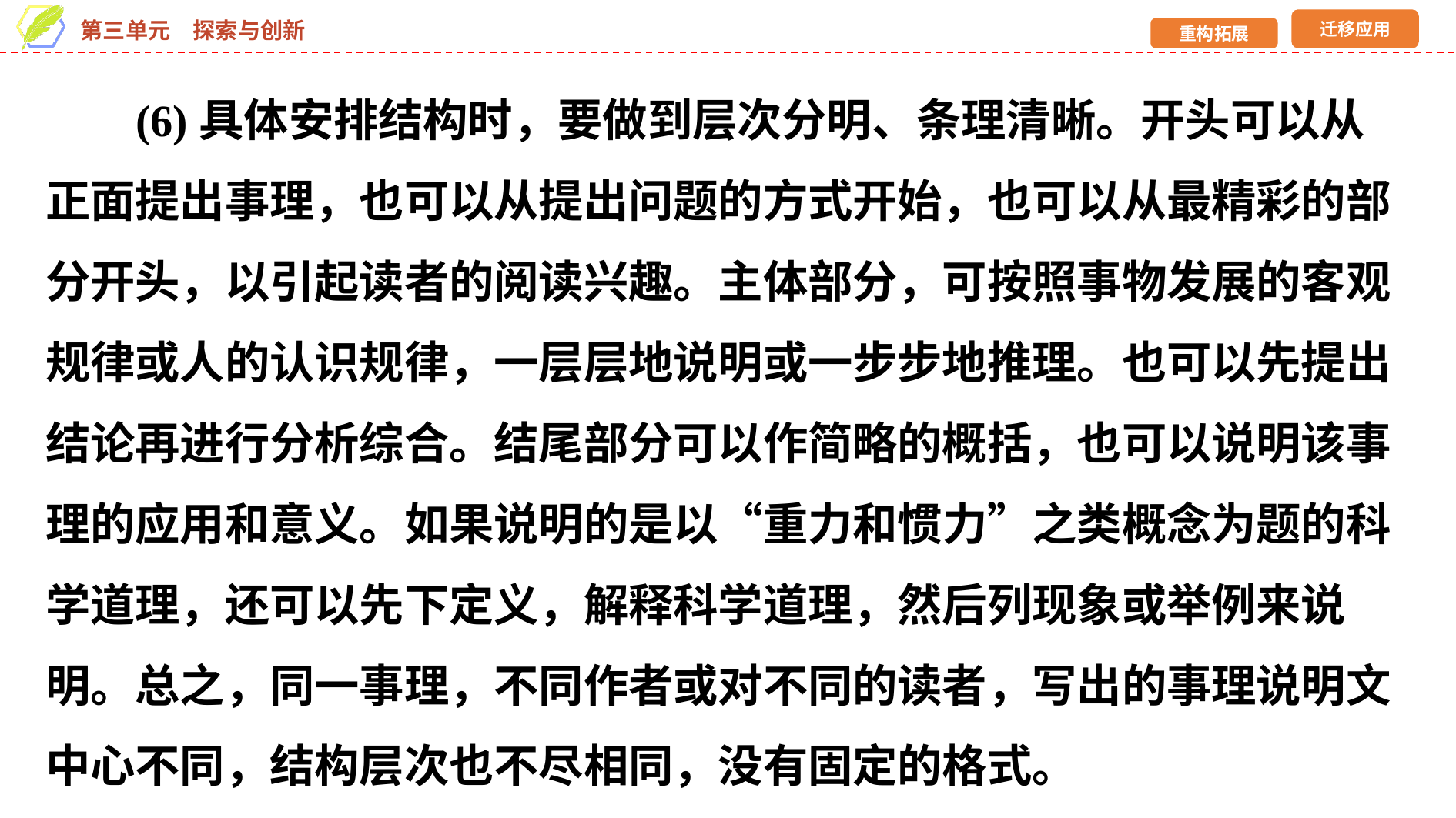

(6)具体安排结构时，要做到层次分明、条理清晰。开头可以从正面提出事理，也可以从提出问题的方式开始，也可以从最精彩的部分开头，以引起读者的阅读兴趣。主体部分，可按照事物发展的客观规律或人的认识规律，一层层地说明或一步步地推理。也可以先提出结论再进行分析综合。结尾部分可以作简略的概括，也可以说明该事理的应用和意义。如果说明的是以“重力和惯力”之类概念为题的科学道理，还可以先下定义，解释科学道理，然后列现象或举例来说明。总之，同一事理，不同作者或对不同的读者，写出的事理说明文中心不同，结构层次也不尽相同，没有固定的格式。